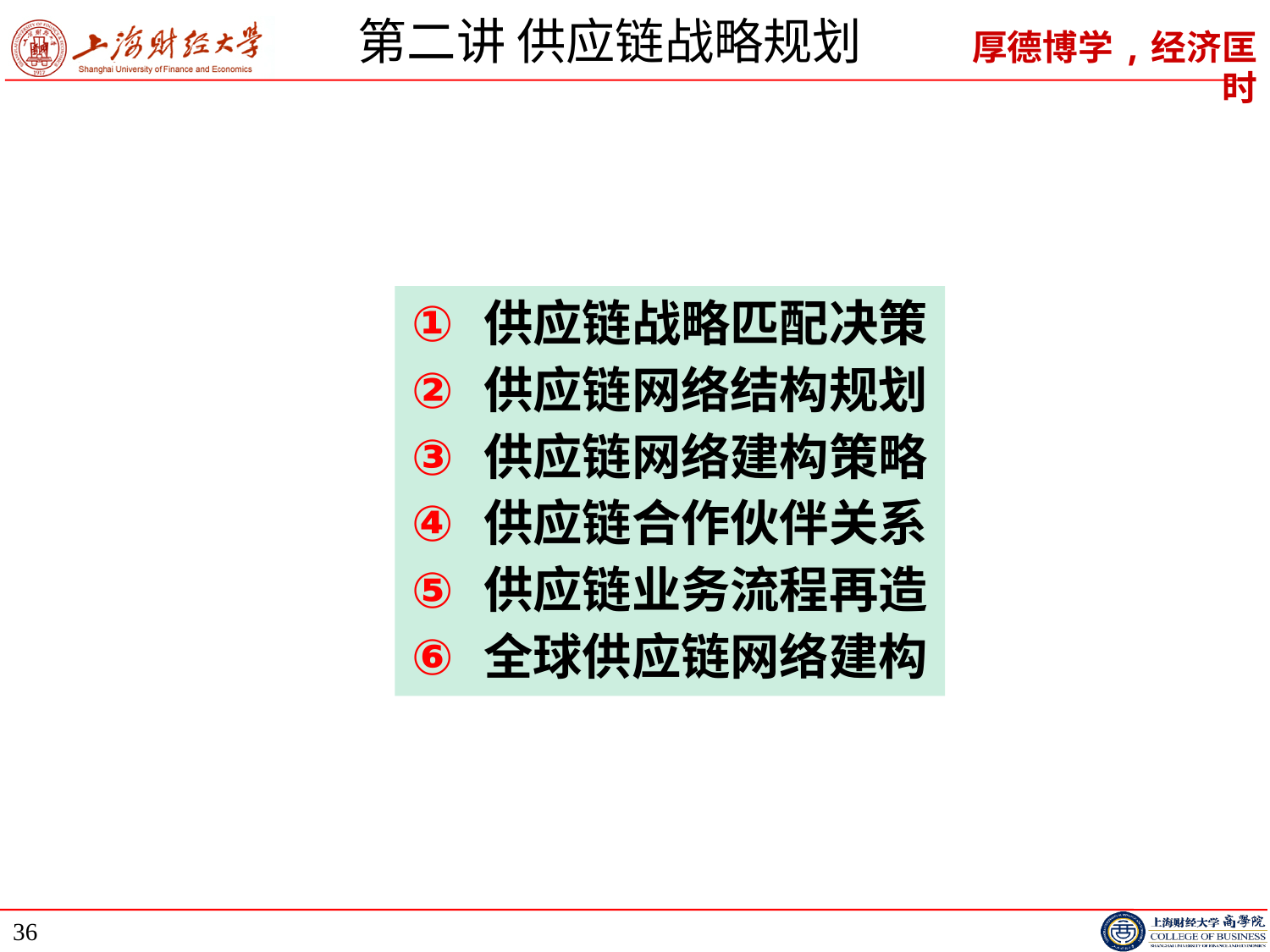

# 第二讲 供应链战略规划
供应链战略匹配决策
供应链网络结构规划
供应链网络建构策略
供应链合作伙伴关系
供应链业务流程再造
全球供应链网络建构
36